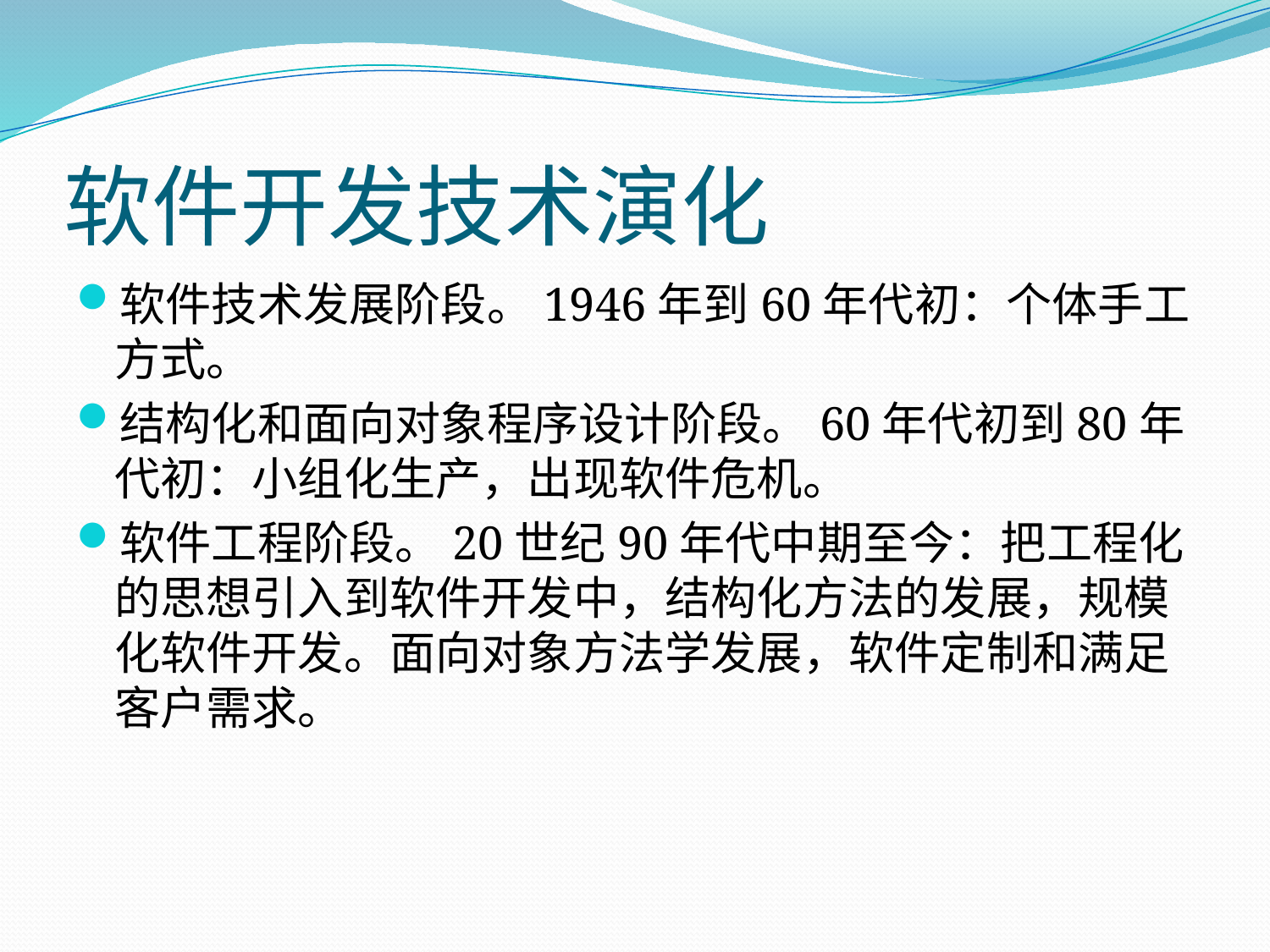

# 软件开发技术演化
软件技术发展阶段。1946年到60年代初：个体手工方式。
结构化和面向对象程序设计阶段。60年代初到80年代初：小组化生产，出现软件危机。
软件工程阶段。20世纪90年代中期至今：把工程化的思想引入到软件开发中，结构化方法的发展，规模化软件开发。面向对象方法学发展，软件定制和满足客户需求。